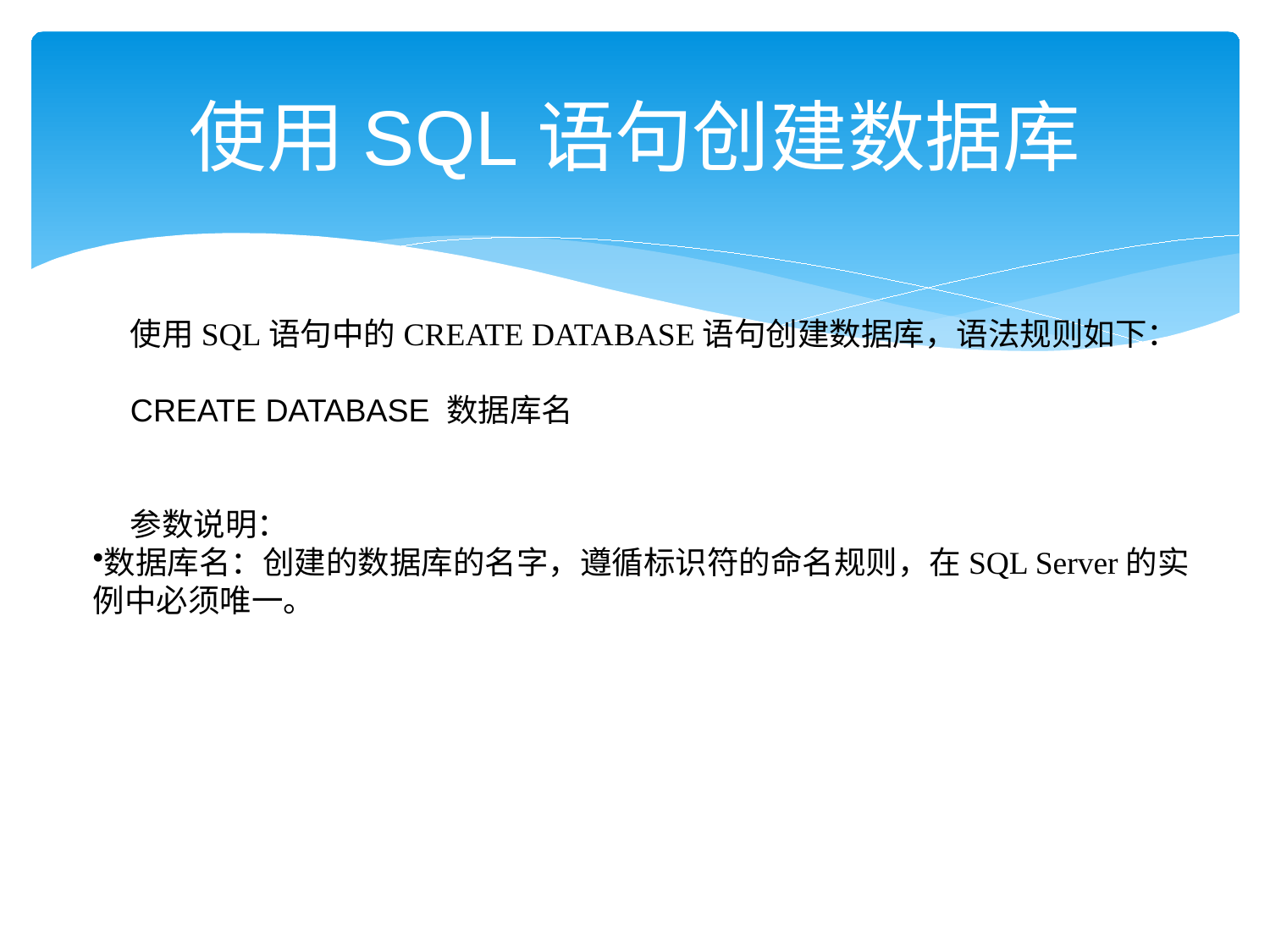

# 使用SQL语句创建数据库
使用SQL语句中的CREATE DATABASE语句创建数据库，语法规则如下：

CREATE DATABASE 数据库名

参数说明：
数据库名：创建的数据库的名字，遵循标识符的命名规则，在SQL Server的实例中必须唯一。